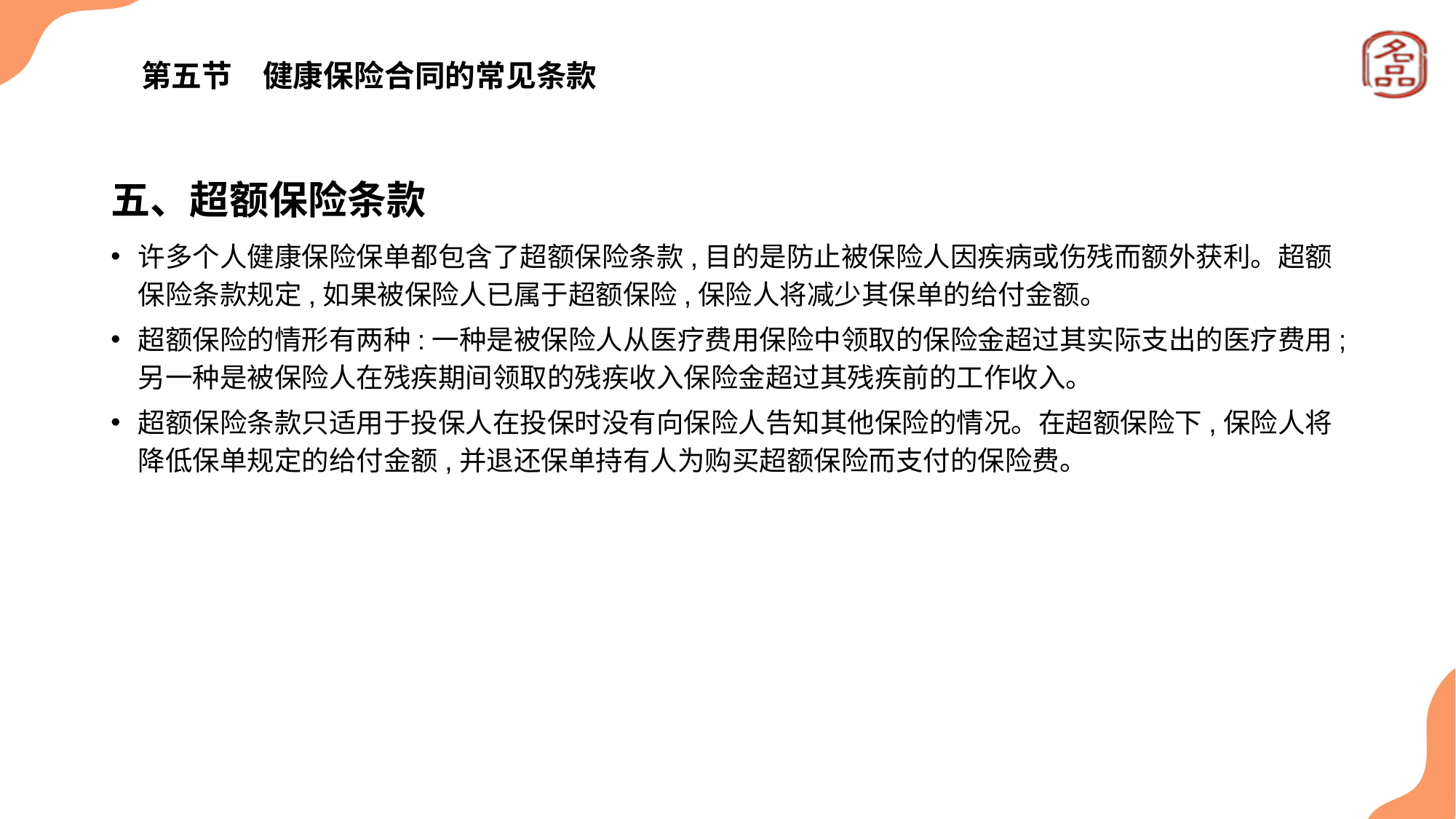

# 第五节　健康保险合同的常见条款
五、超额保险条款
许多个人健康保险保单都包含了超额保险条款,目的是防止被保险人因疾病或伤残而额外获利。超额保险条款规定,如果被保险人已属于超额保险,保险人将减少其保单的给付金额。
超额保险的情形有两种:一种是被保险人从医疗费用保险中领取的保险金超过其实际支出的医疗费用;另一种是被保险人在残疾期间领取的残疾收入保险金超过其残疾前的工作收入。
超额保险条款只适用于投保人在投保时没有向保险人告知其他保险的情况。在超额保险下,保险人将降低保单规定的给付金额,并退还保单持有人为购买超额保险而支付的保险费。